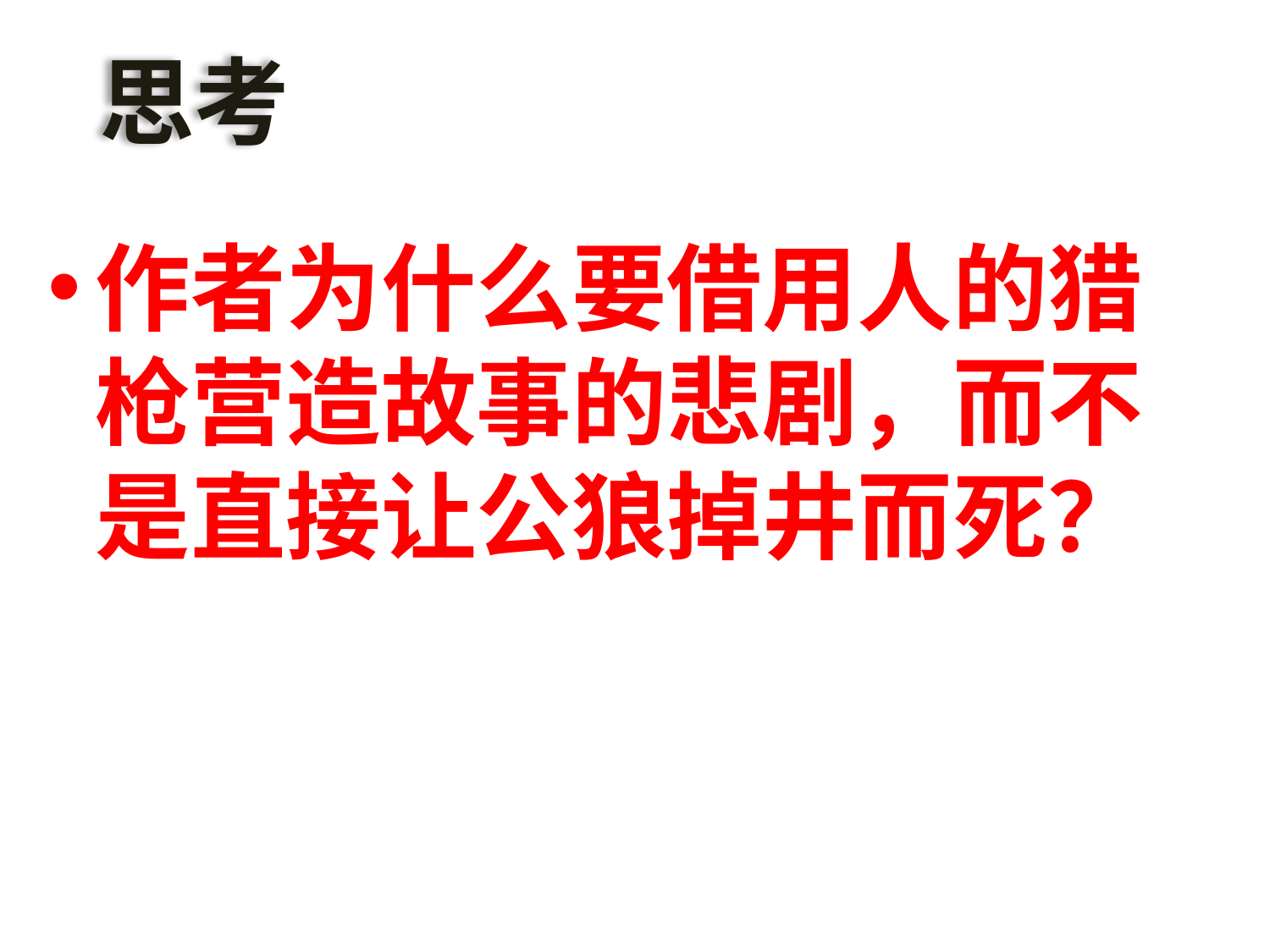

思考
作者为什么要借用人的猎枪营造故事的悲剧，而不是直接让公狼掉井而死？